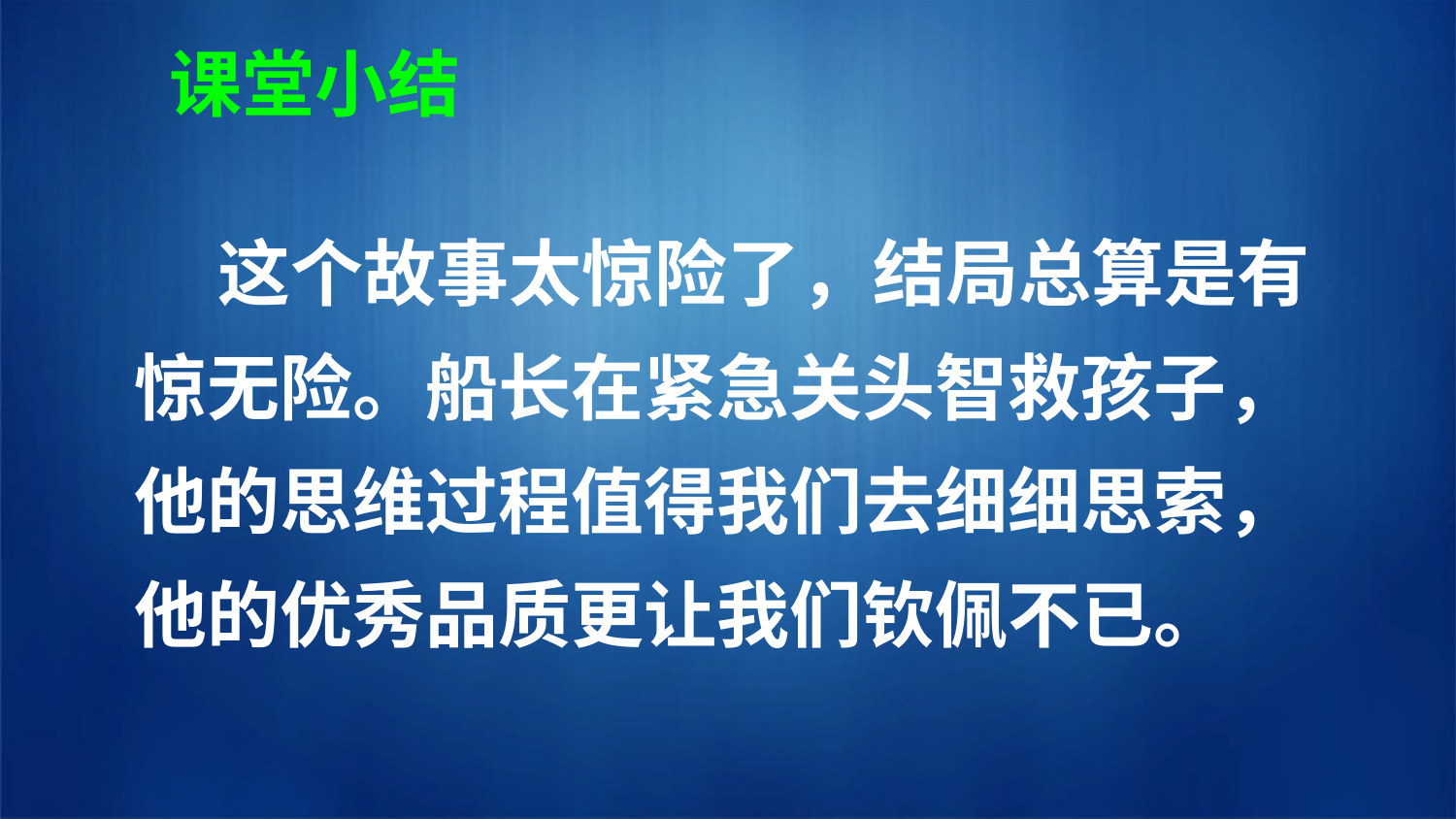

课堂小结
    这个故事太惊险了，结局总算是有惊无险。船长在紧急关头智救孩子，他的思维过程值得我们去细细思索，他的优秀品质更让我们钦佩不已。